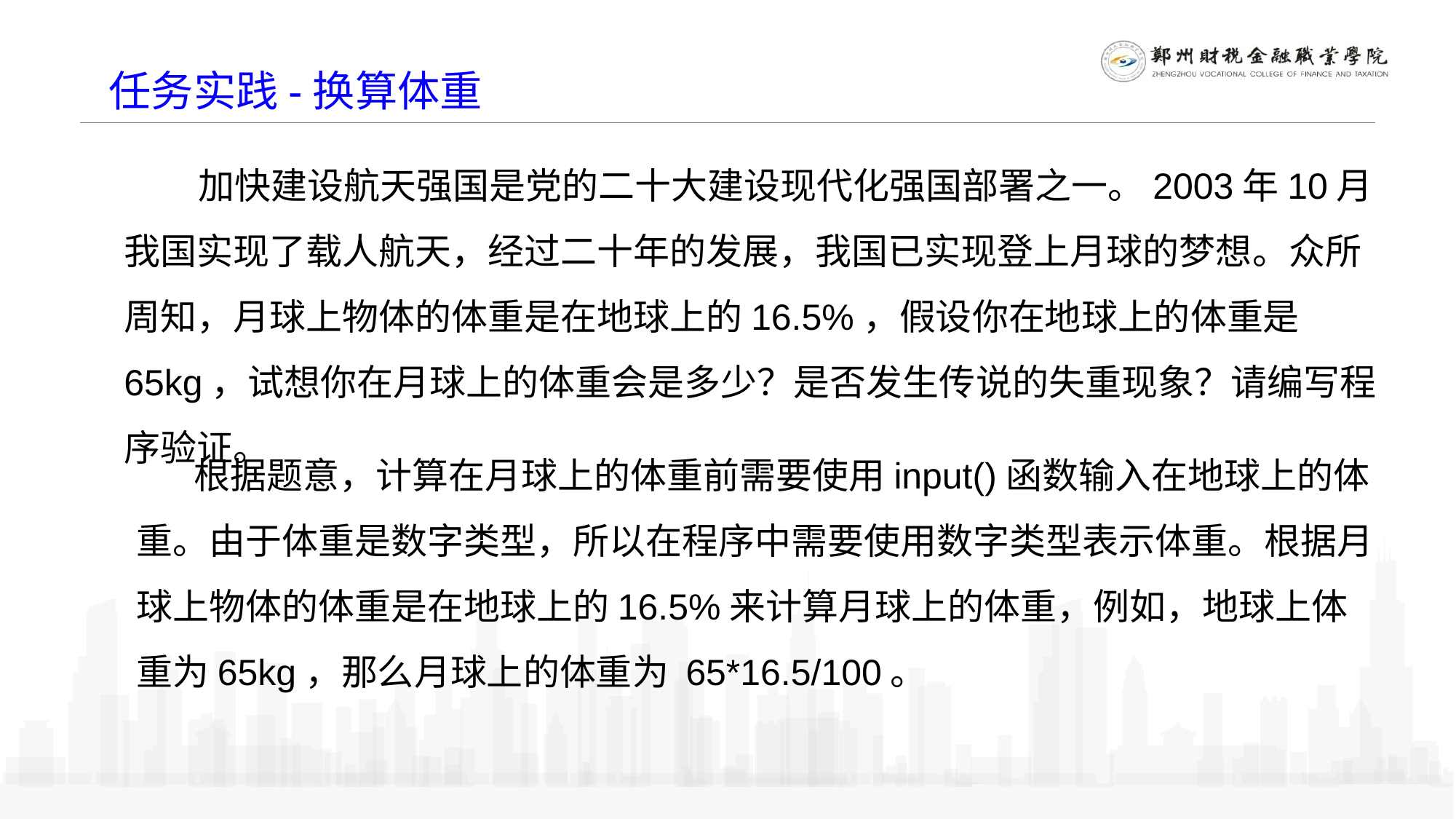

任务实践-换算体重
        加快建设航天强国是党的二十大建设现代化强国部署之一。2003年10月我国实现了载人航天，经过二十年的发展，我国已实现登上月球的梦想。众所周知，月球上物体的体重是在地球上的16.5%，假设你在地球上的体重是65kg，试想你在月球上的体重会是多少？是否发生传说的失重现象？请编写程序验证。
      根据题意，计算在月球上的体重前需要使用input()函数输入在地球上的体重。由于体重是数字类型，所以在程序中需要使用数字类型表示体重。根据月球上物体的体重是在地球上的16.5%来计算月球上的体重，例如，地球上体重为65kg，那么月球上的体重为 65*16.5/100。